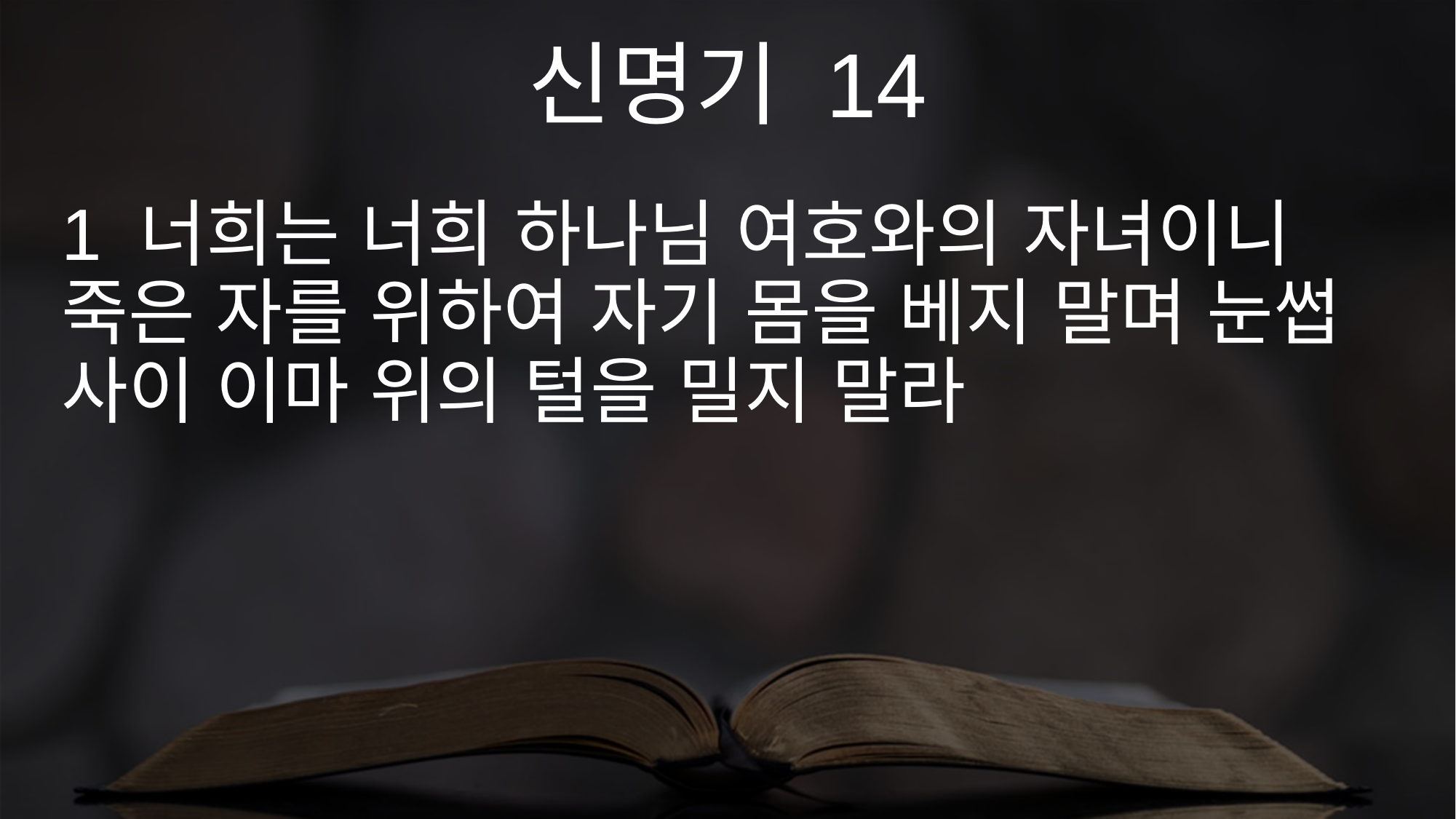

신명기 14
1 너희는 너희 하나님 여호와의 자녀이니 죽은 자를 위하여 자기 몸을 베지 말며 눈썹 사이 이마 위의 털을 밀지 말라